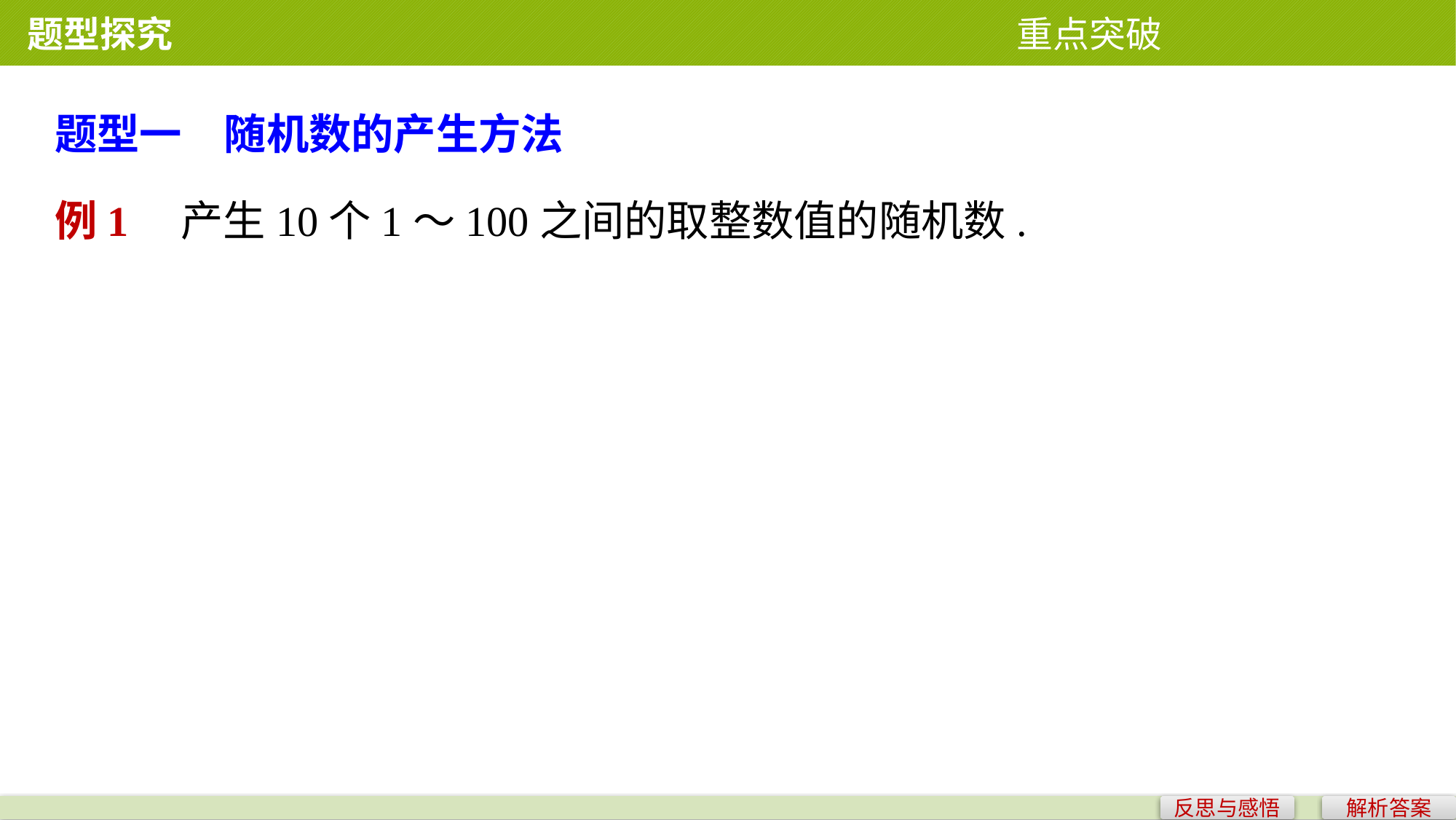

题型探究                                                                                                       重点突破
题型一　随机数的产生方法
例1　产生10个1～100之间的取整数值的随机数.
反思与感悟
解析答案